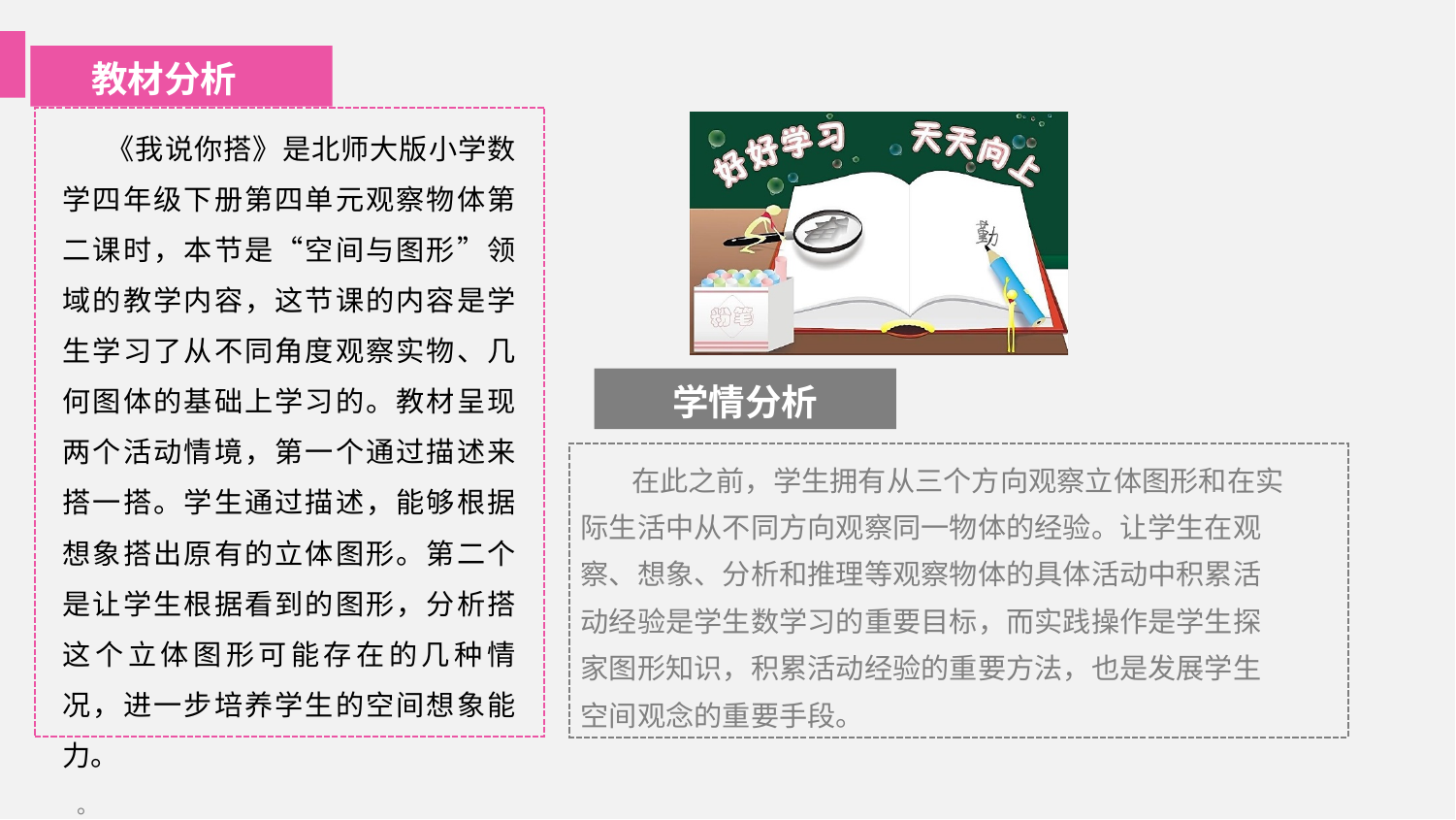

教材分析

   《我说你搭》是北师大版小学数学四年级下册第四单元观察物体第二课时，本节是“空间与图形”领域的教学内容，这节课的内容是学生学习了从不同角度观察实物、几何图体的基础上学习的。教材呈现两个活动情境，第一个通过描述来搭一搭。学生通过描述，能够根据想象搭出原有的立体图形。第二个是让学生根据看到的图形，分析搭这个立体图形可能存在的几种情况，进一步培养学生的空间想象能力。
。

学情分析

       在此之前，学生拥有从三个方向观察立体图形和在实际生活中从不同方向观察同一物体的经验。让学生在观察、想象、分析和推理等观察物体的具体活动中积累活动经验是学生数学习的重要目标，而实践操作是学生探家图形知识，积累活动经验的重要方法，也是发展学生空间观念的重要手段。